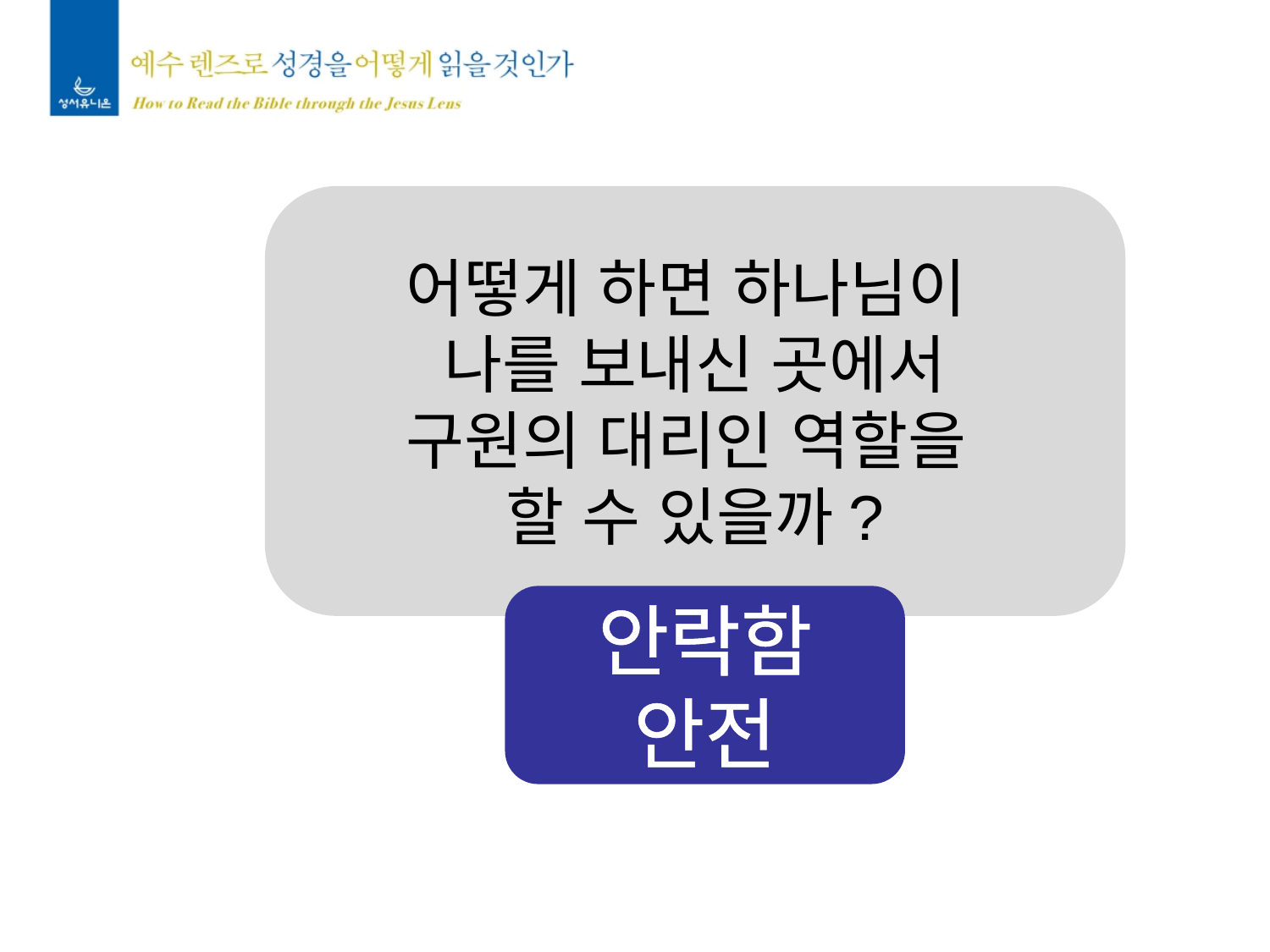

어떻게 하면 하나님이
나를 보내신 곳에서
구원의 대리인 역할을
할 수 있을까?

안락함
안전